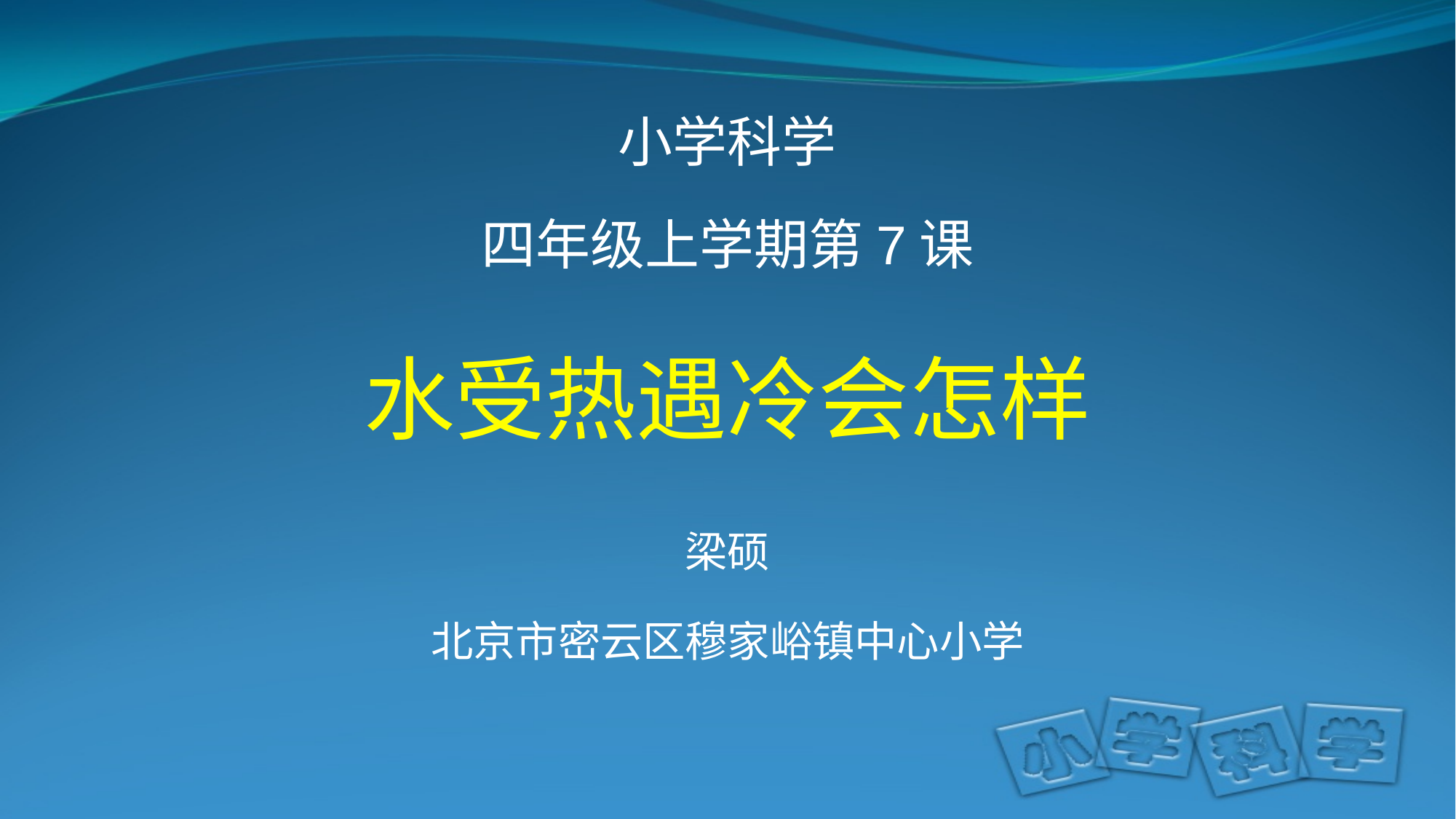

小学科学
四年级上学期第7课
水受热遇冷会怎样
梁硕
北京市密云区穆家峪镇中心小学